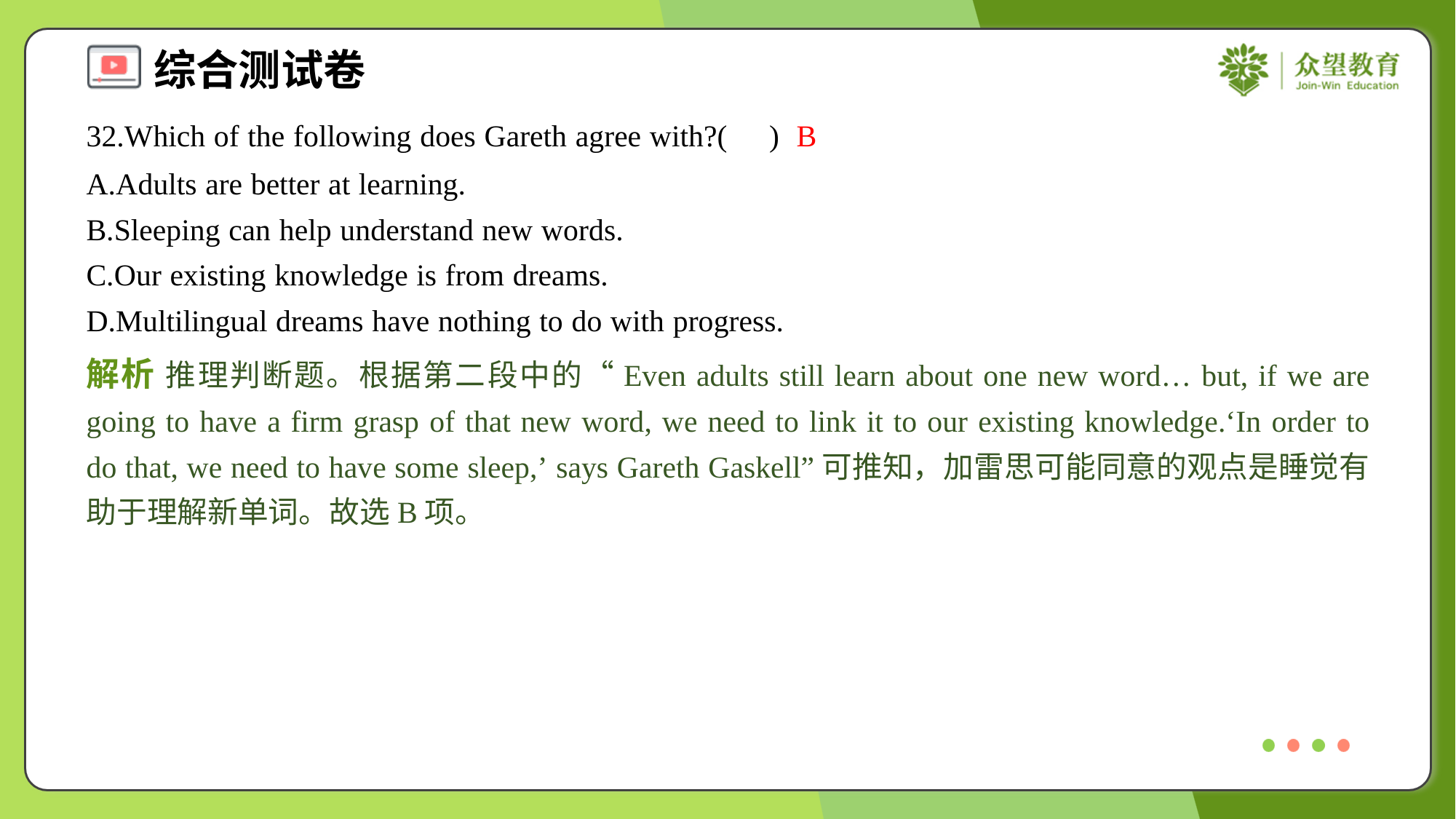

32.Which of the following does Gareth agree with?(     )
B
A.Adults are better at learning.
B.Sleeping can help understand new words.
C.Our existing knowledge is from dreams.
D.Multilingual dreams have nothing to do with progress.
解析 推理判断题。根据第二段中的“Even adults still learn about one new word… but, if we are going to have a firm grasp of that new word, we need to link it to our existing knowledge.‘In order to do that, we need to have some sleep,’ says Gareth Gaskell”可推知，加雷思可能同意的观点是睡觉有助于理解新单词。故选B项。